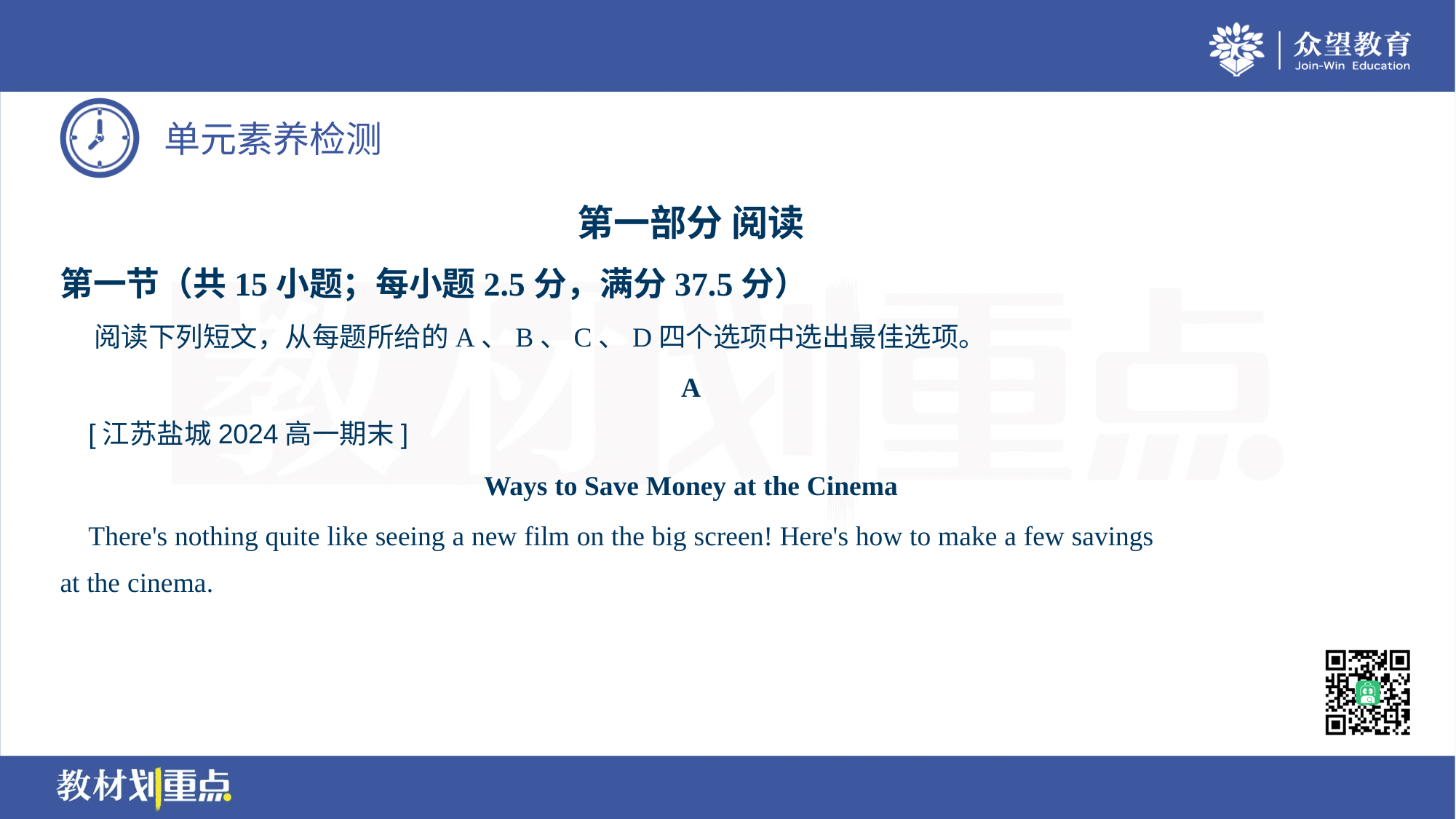

第一部分 阅读
第一节（共15小题；每小题2.5分，满分37.5分）
    阅读下列短文，从每题所给的A、B、C、D四个选项中选出最佳选项。
A
    [江苏盐城2024高一期末]
Ways to Save Money at the Cinema
    There's nothing quite like seeing a new film on the big screen! Here's how to make a few savings
at the cinema.